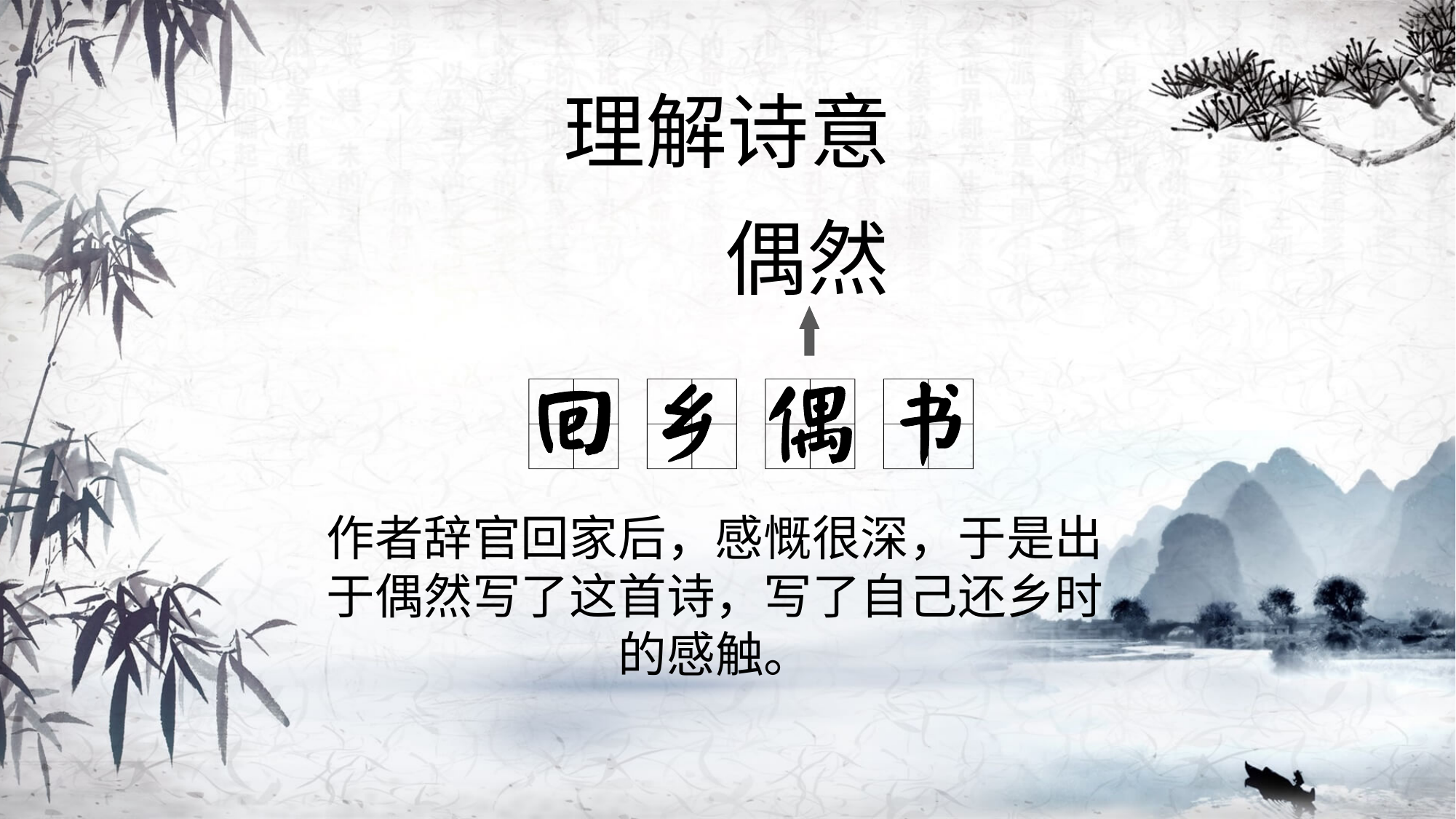

理解诗意
偶然

作者辞官回家后，感慨很深，于是出于偶然写了这首诗，写了自己还乡时的感触。